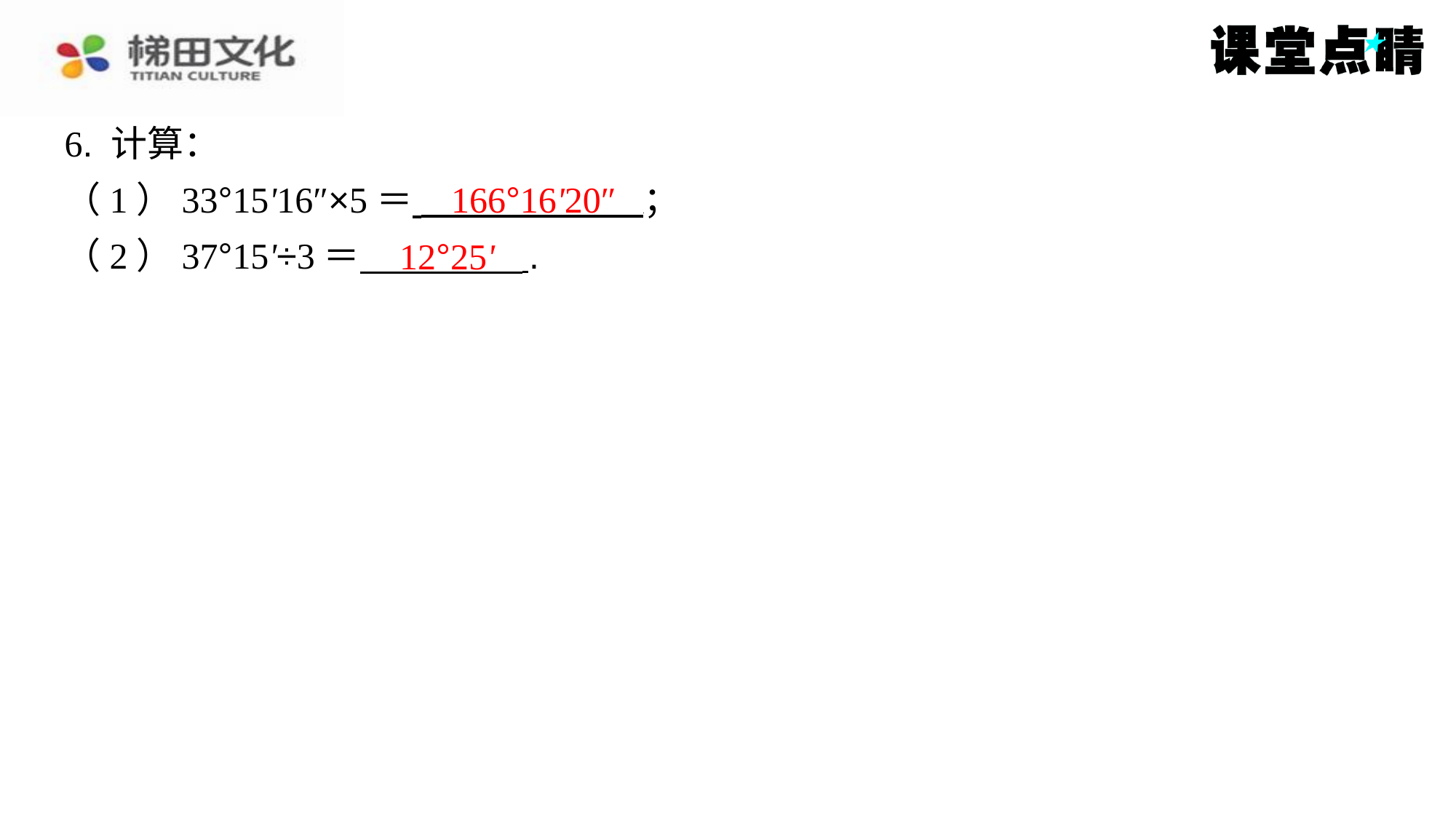

6. 计算：
（1）33°15'16″×5＝                                   ⁠；
（2）37°15'÷3＝                         ⁠.
166°16'20″
12°25'